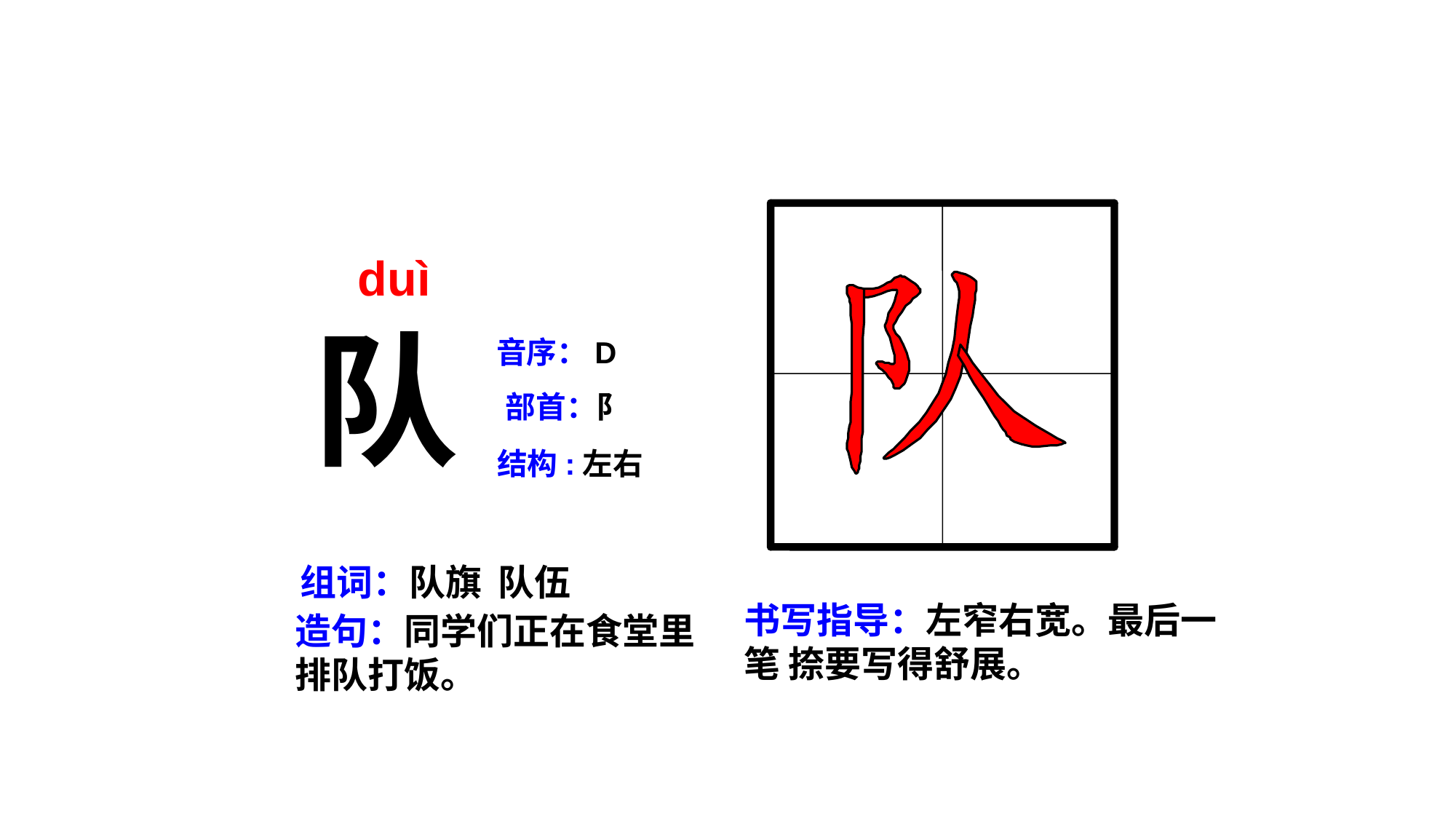

duì

队
音序：D

部首：阝
结构:左右
组词：队旗  队伍
书写指导：左窄右宽。最后一笔 捺要写得舒展。
造句：同学们正在食堂里排队打饭。